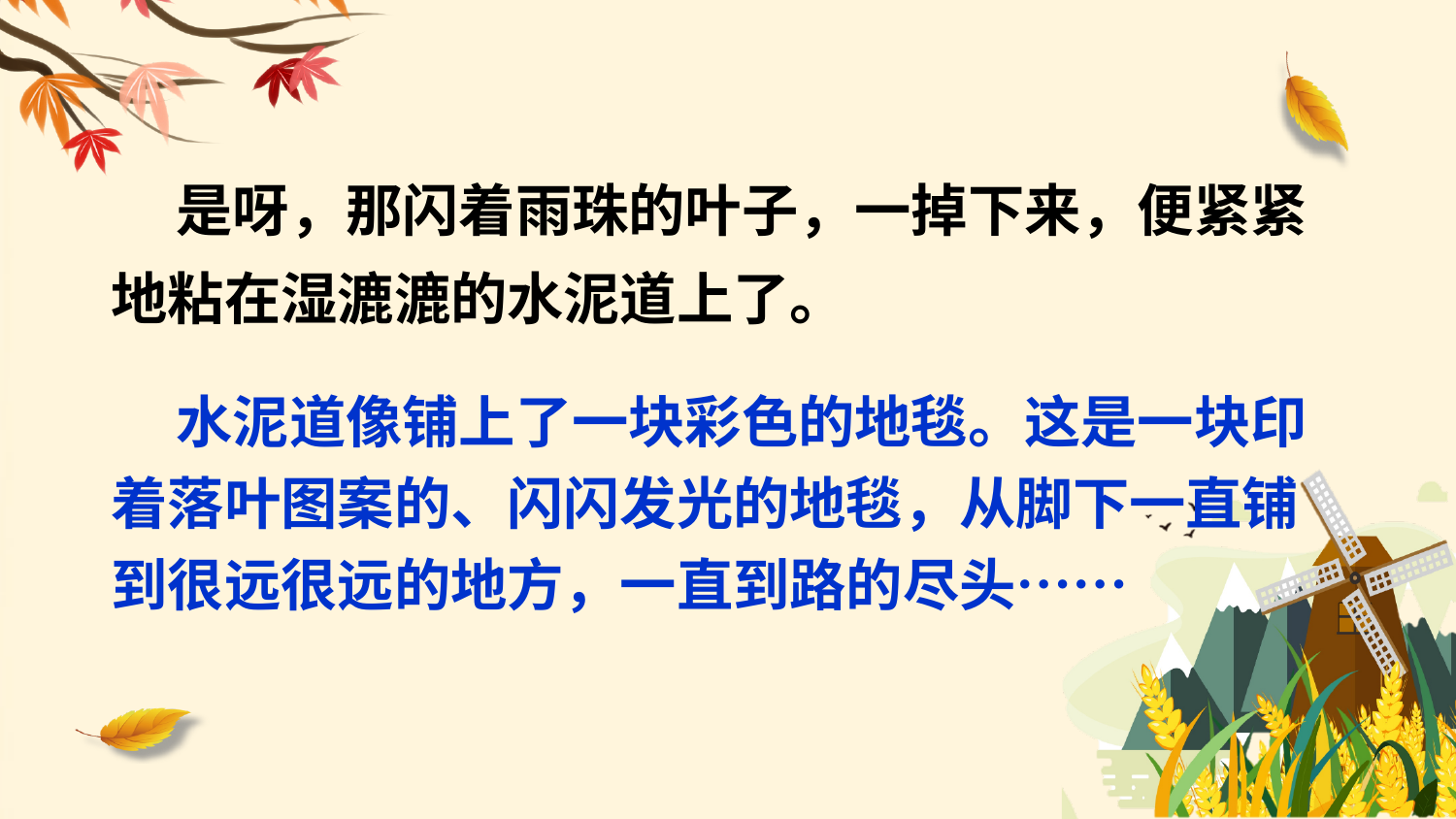

是呀，那闪着雨珠的叶子，一掉下来，便紧紧地粘在湿漉漉的水泥道上了。
    水泥道像铺上了一块彩色的地毯。这是一块印着落叶图案的、闪闪发光的地毯，从脚下一直铺到很远很远的地方，一直到路的尽头……